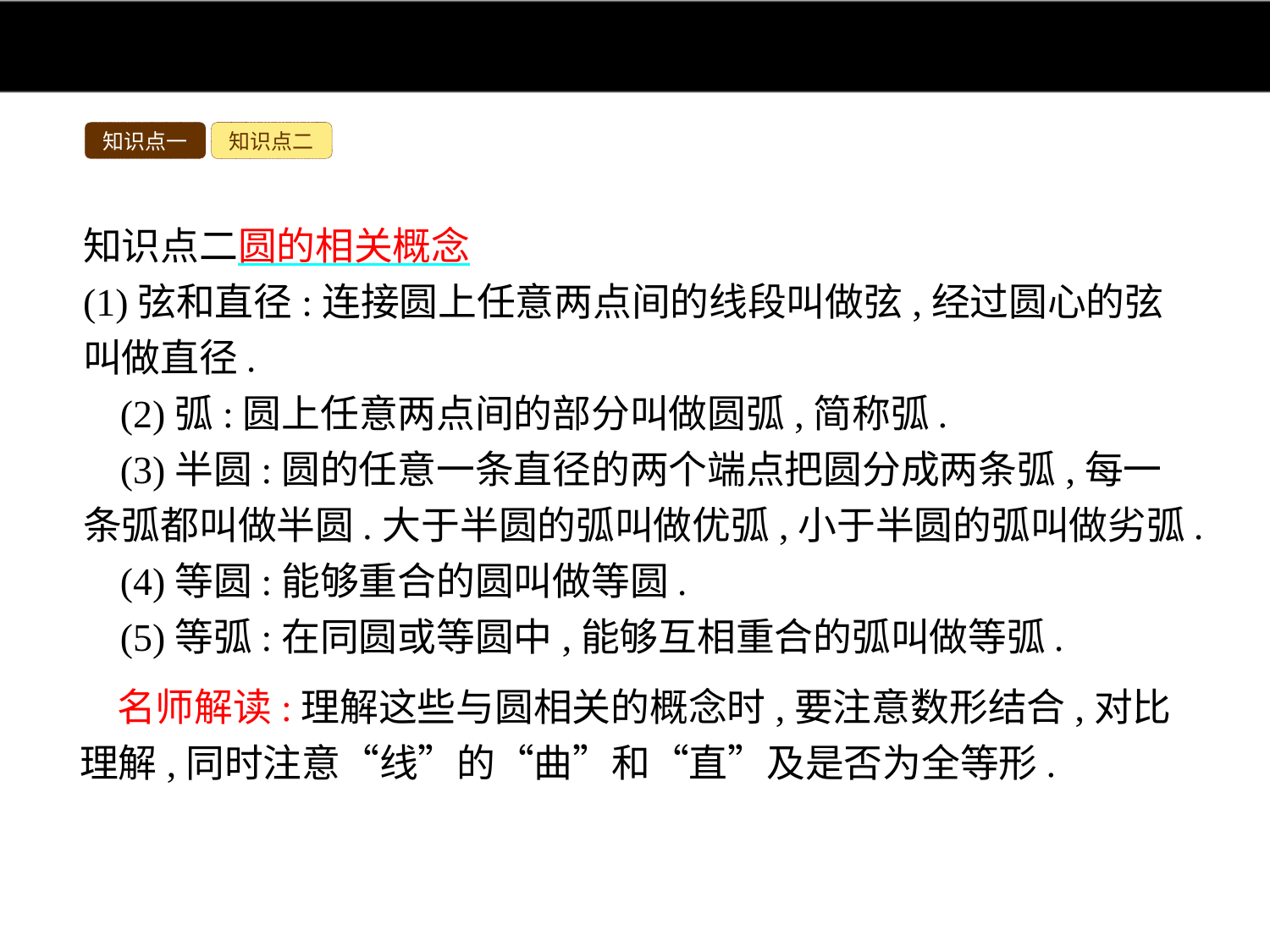

知识点一
知识点二
知识点二圆的相关概念
(1)弦和直径:连接圆上任意两点间的线段叫做弦,经过圆心的弦叫做直径.
(2)弧:圆上任意两点间的部分叫做圆弧,简称弧.
(3)半圆:圆的任意一条直径的两个端点把圆分成两条弧,每一条弧都叫做半圆.大于半圆的弧叫做优弧,小于半圆的弧叫做劣弧.
(4)等圆:能够重合的圆叫做等圆.
(5)等弧:在同圆或等圆中,能够互相重合的弧叫做等弧.
名师解读:理解这些与圆相关的概念时,要注意数形结合,对比理解,同时注意“线”的“曲”和“直”及是否为全等形.